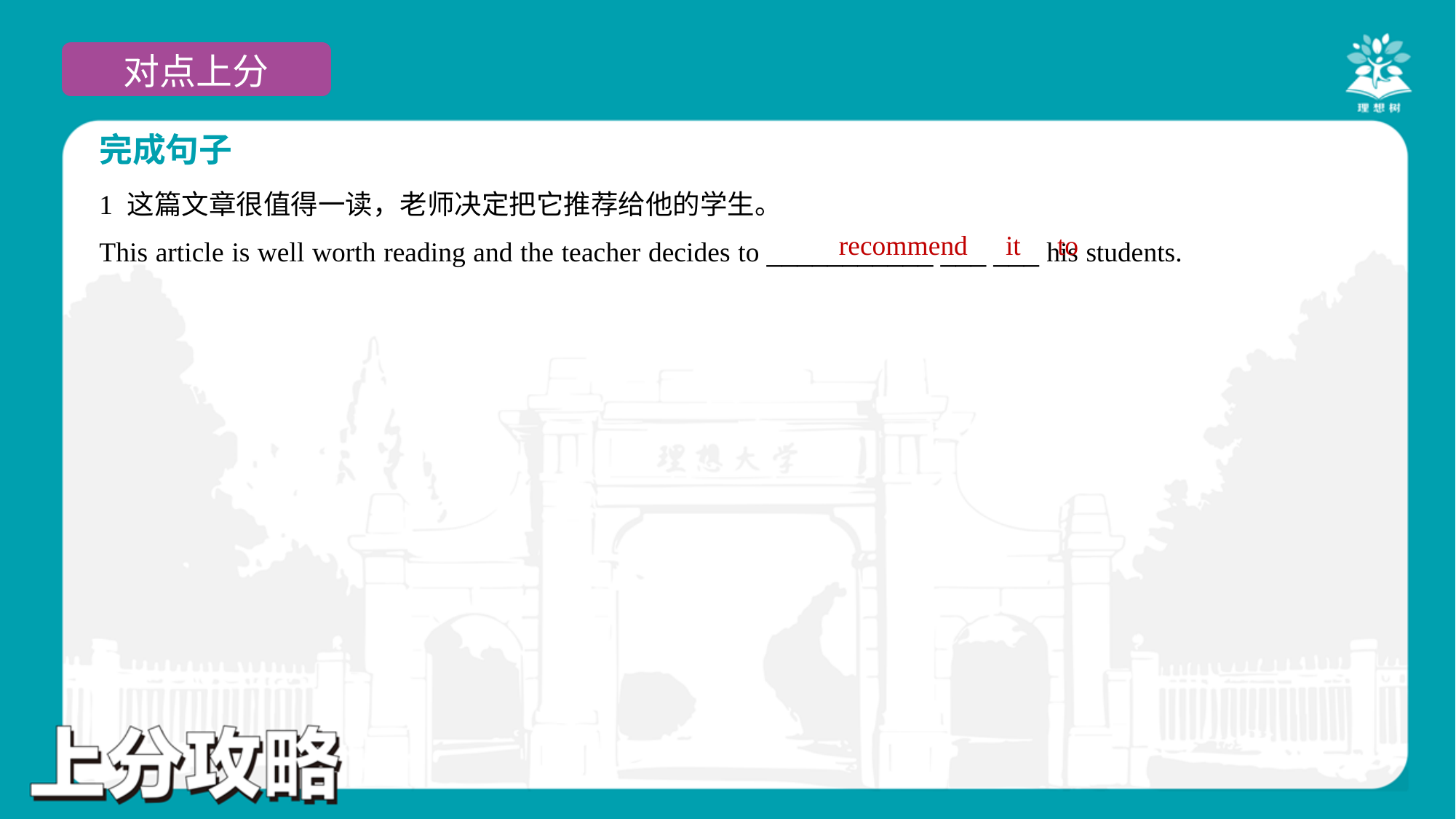

完成句子
1 这篇文章很值得一读，老师决定把它推荐给他的学生。
This article is well worth reading and the teacher decides to ___________ ___ ___ his students.
recommend
it
to